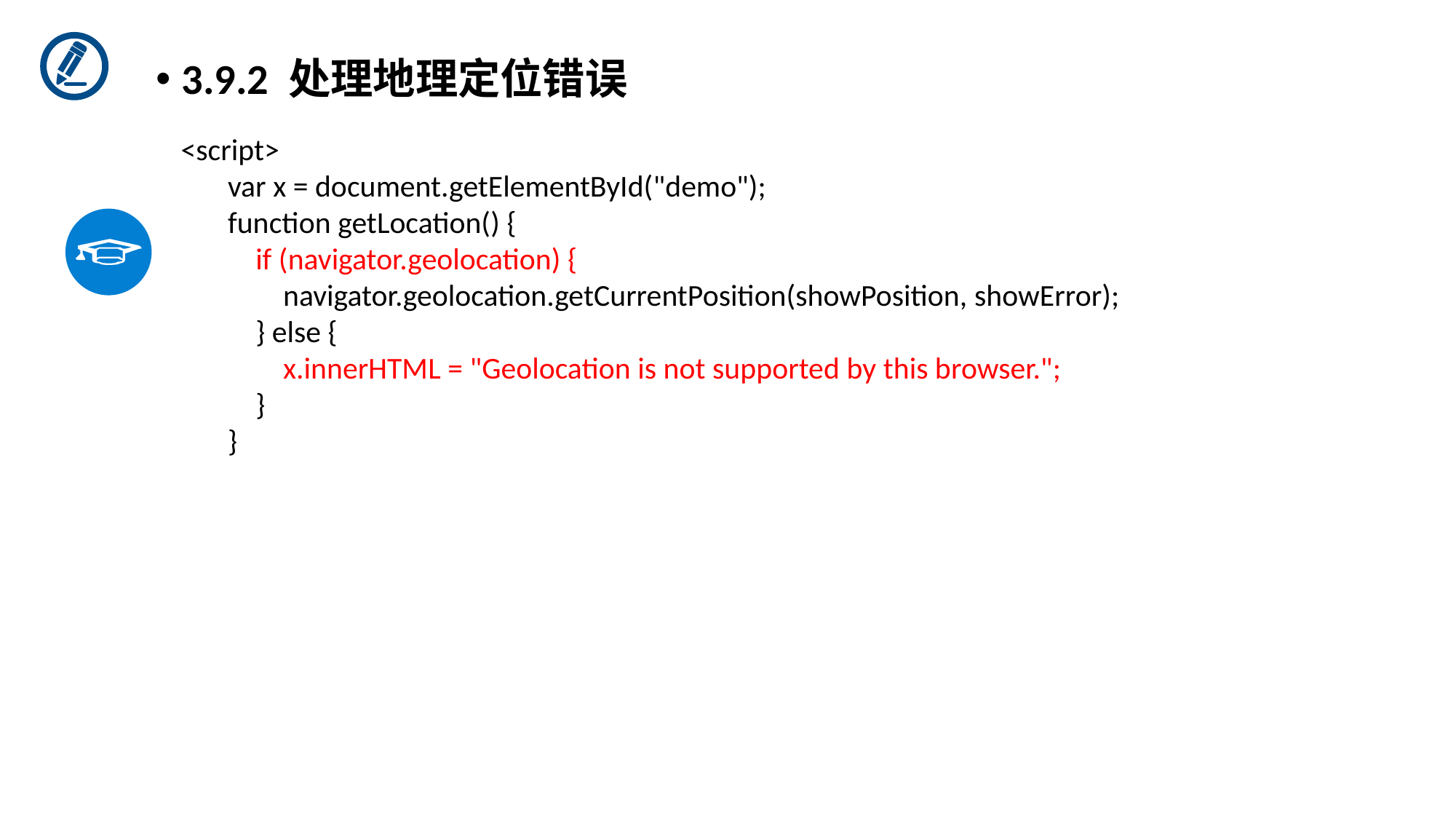

3.9.2 处理地理定位错误
 <script>
        var x = document.getElementById("demo");
        function getLocation() {
            if (navigator.geolocation) {
                navigator.geolocation.getCurrentPosition(showPosition, showError);
            } else {
                x.innerHTML = "Geolocation is not supported by this browser.";
            }
        }